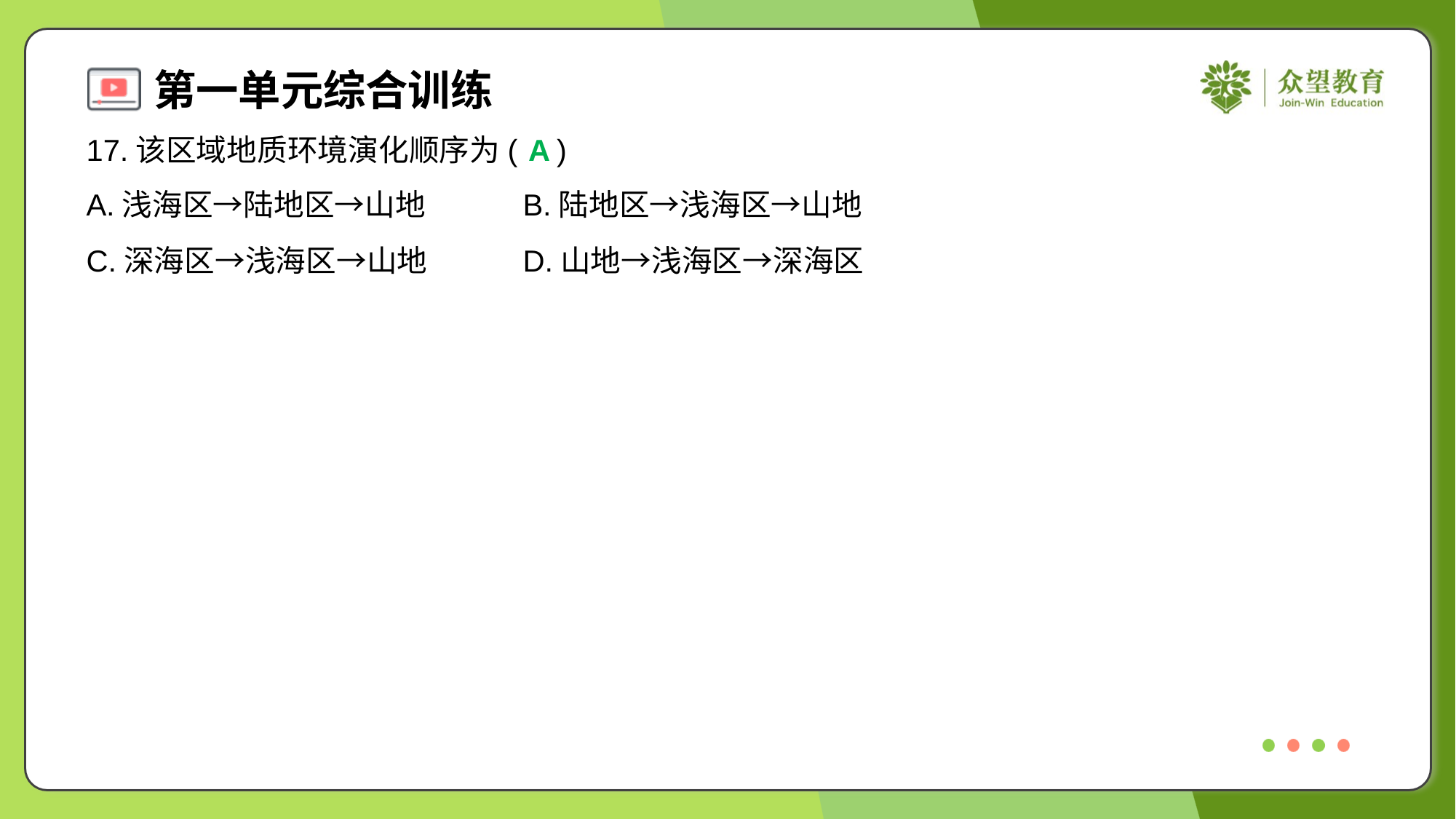

17.该区域地质环境演化顺序为(     )
A
A.浅海区→陆地区→山地	B.陆地区→浅海区→山地
C.深海区→浅海区→山地	D.山地→浅海区→深海区